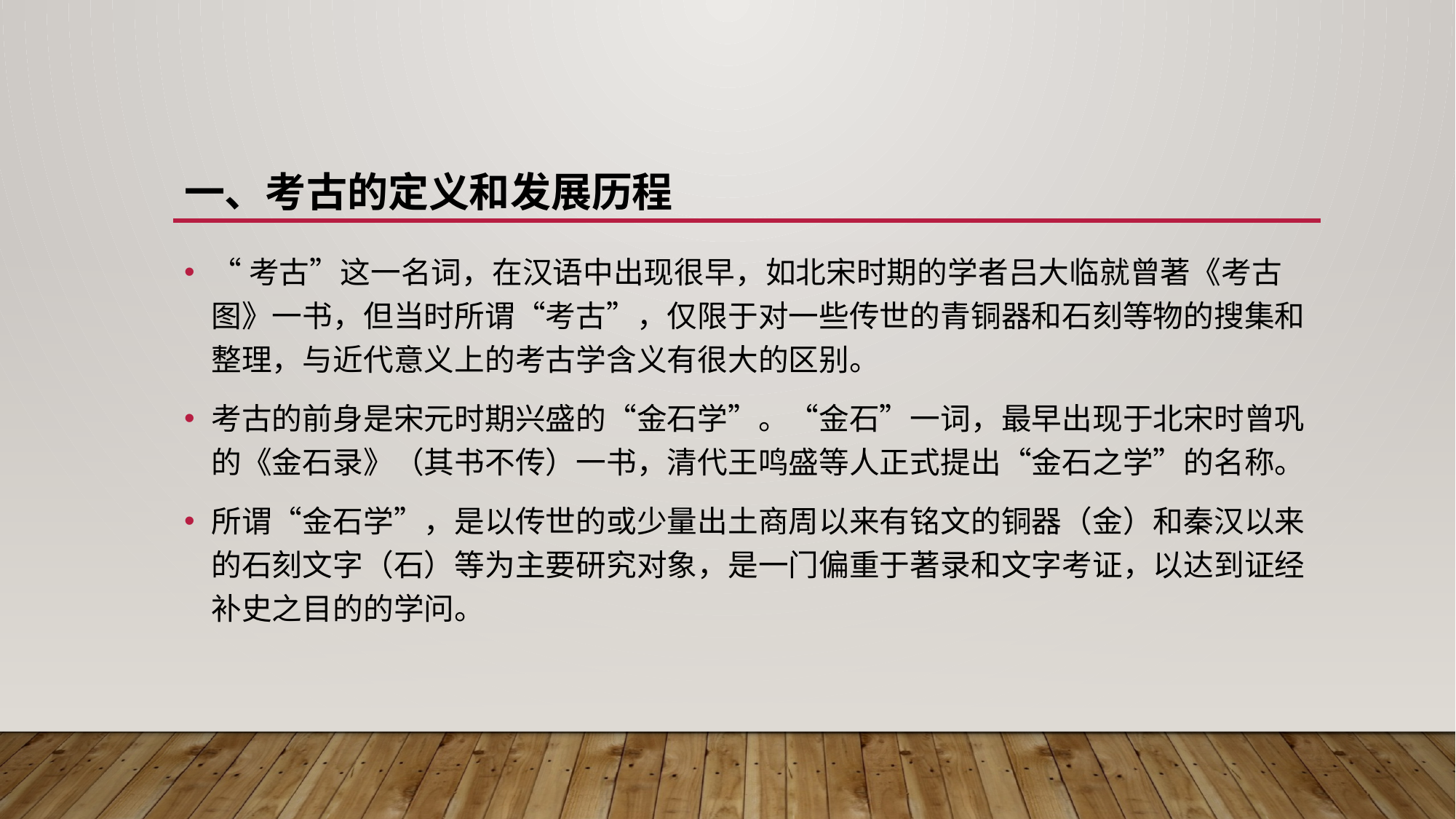

# 一、考古的定义和发展历程
“考古”这一名词，在汉语中出现很早，如北宋时期的学者吕大临就曾著《考古图》一书，但当时所谓“考古”，仅限于对一些传世的青铜器和石刻等物的搜集和整理，与近代意义上的考古学含义有很大的区别。
考古的前身是宋元时期兴盛的“金石学”。“金石”一词，最早出现于北宋时曾巩的《金石录》（其书不传）一书，清代王鸣盛等人正式提出“金石之学”的名称。
所谓“金石学”，是以传世的或少量出土商周以来有铭文的铜器（金）和秦汉以来的石刻文字（石）等为主要研究对象，是一门偏重于著录和文字考证，以达到证经补史之目的的学问。